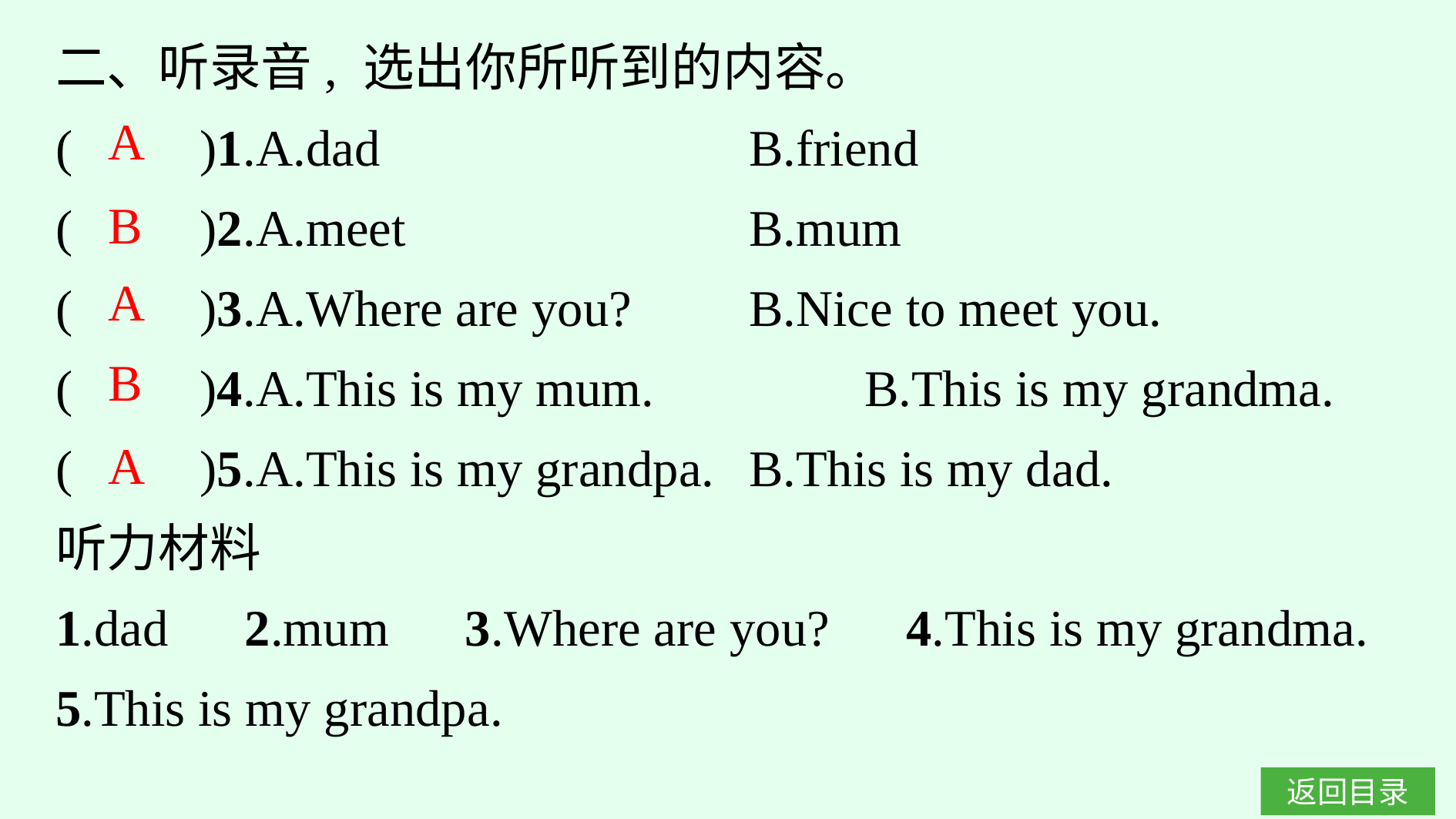

二、听录音, 选出你所听到的内容。
(　　)1.A.dad				B.friend
(　　)2.A.meet				B.mum
(　　)3.A.Where are you?		B.Nice to meet you.
(　　)4.A.This is my mum.		B.This is my grandma.
(　　)5.A.This is my grandpa.	B.This is my dad.
听力材料
1.dad　2.mum　3.Where are you?　4.This is my grandma.
5.This is my grandpa.
A
B
A
B
A